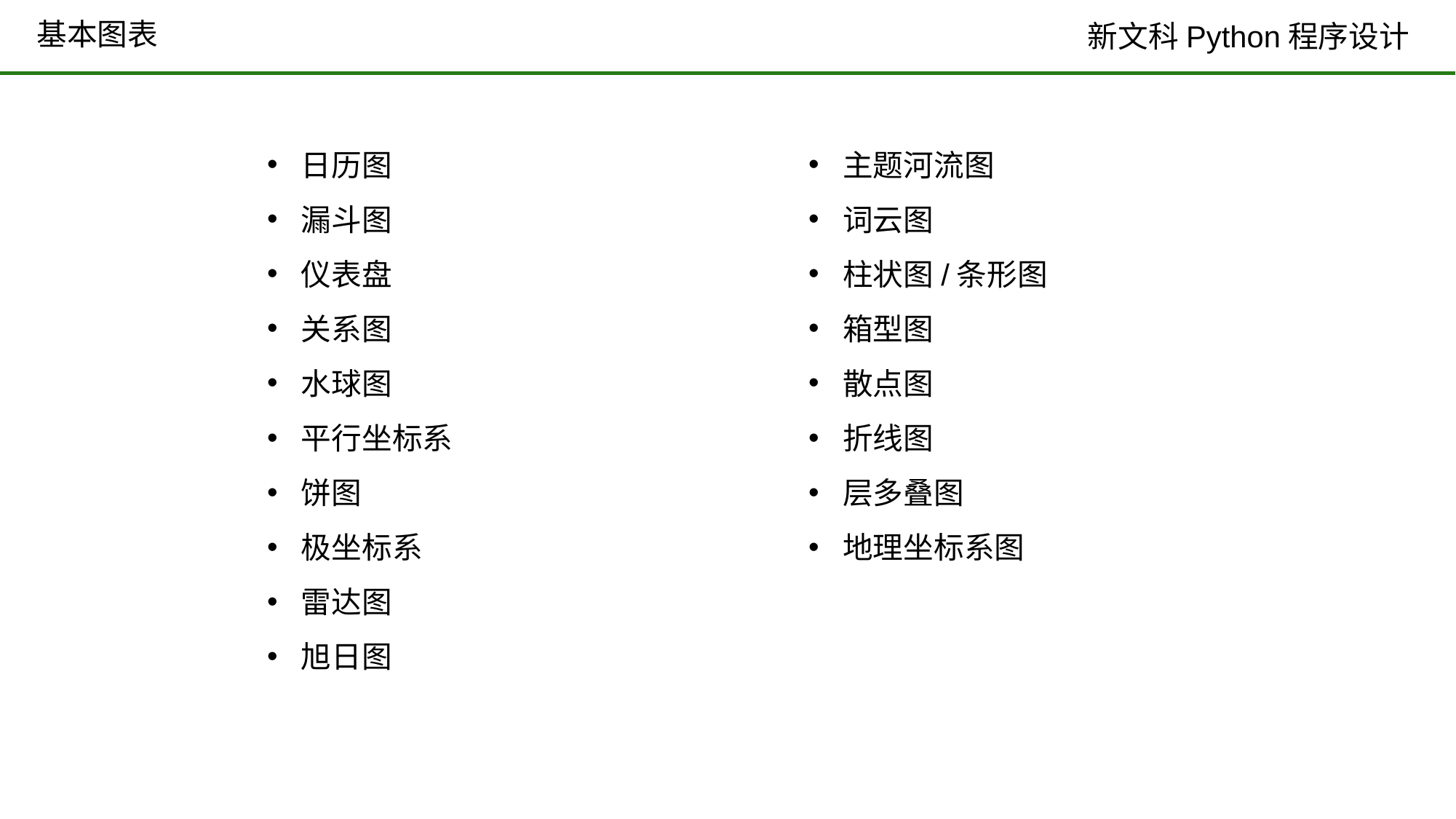

# 基本图表
日历图
漏斗图
仪表盘
关系图
水球图
平行坐标系
饼图
极坐标系
雷达图
旭日图

主题河流图
词云图
柱状图/条形图
箱型图
散点图
折线图
层多叠图
地理坐标系图